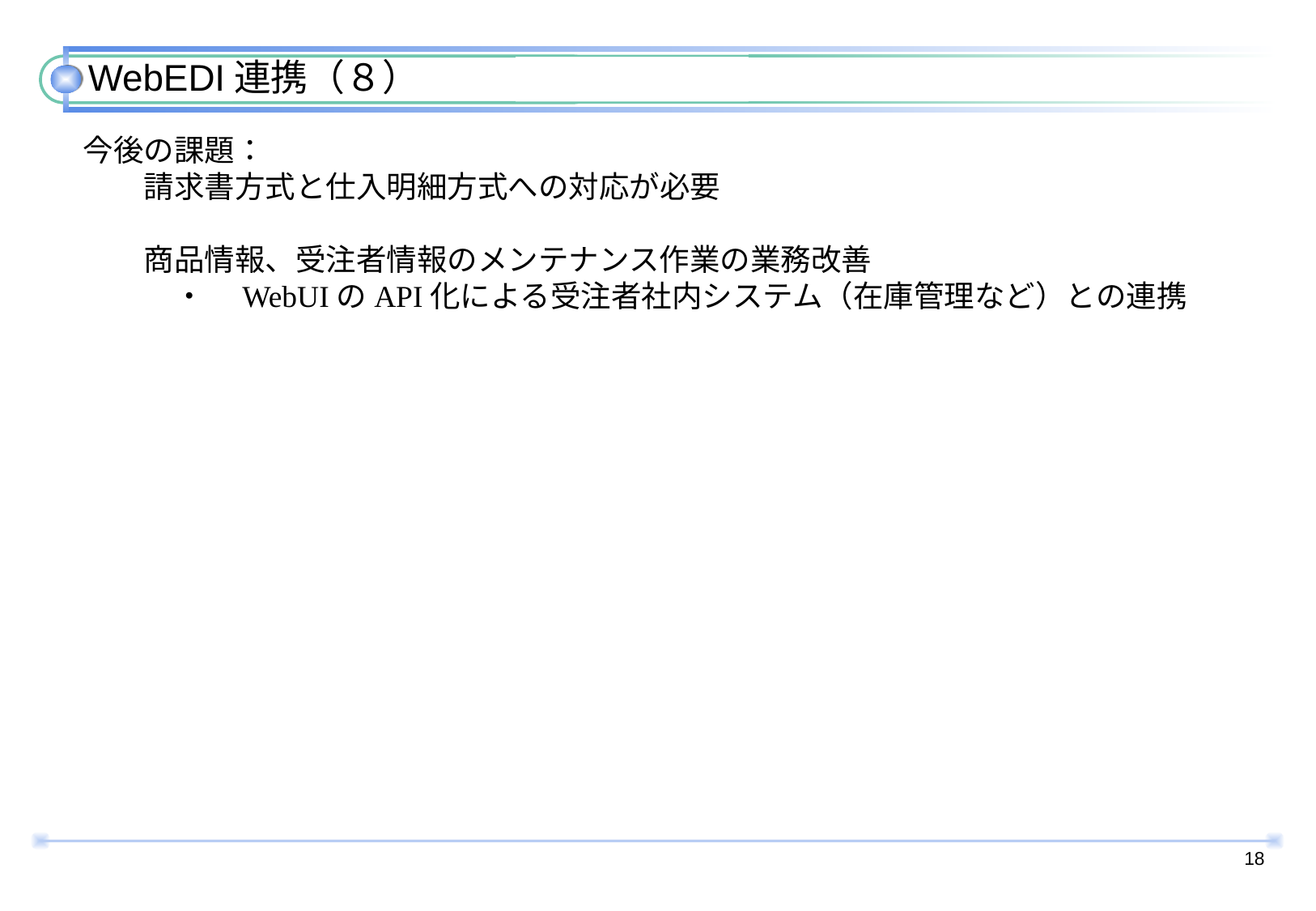

# WebEDI連携（８）
今後の課題：
　　請求書方式と仕入明細方式への対応が必要

　　商品情報、受注者情報のメンテナンス作業の業務改善
　　　・　WebUIのAPI化による受注者社内システム（在庫管理など）との連携

18